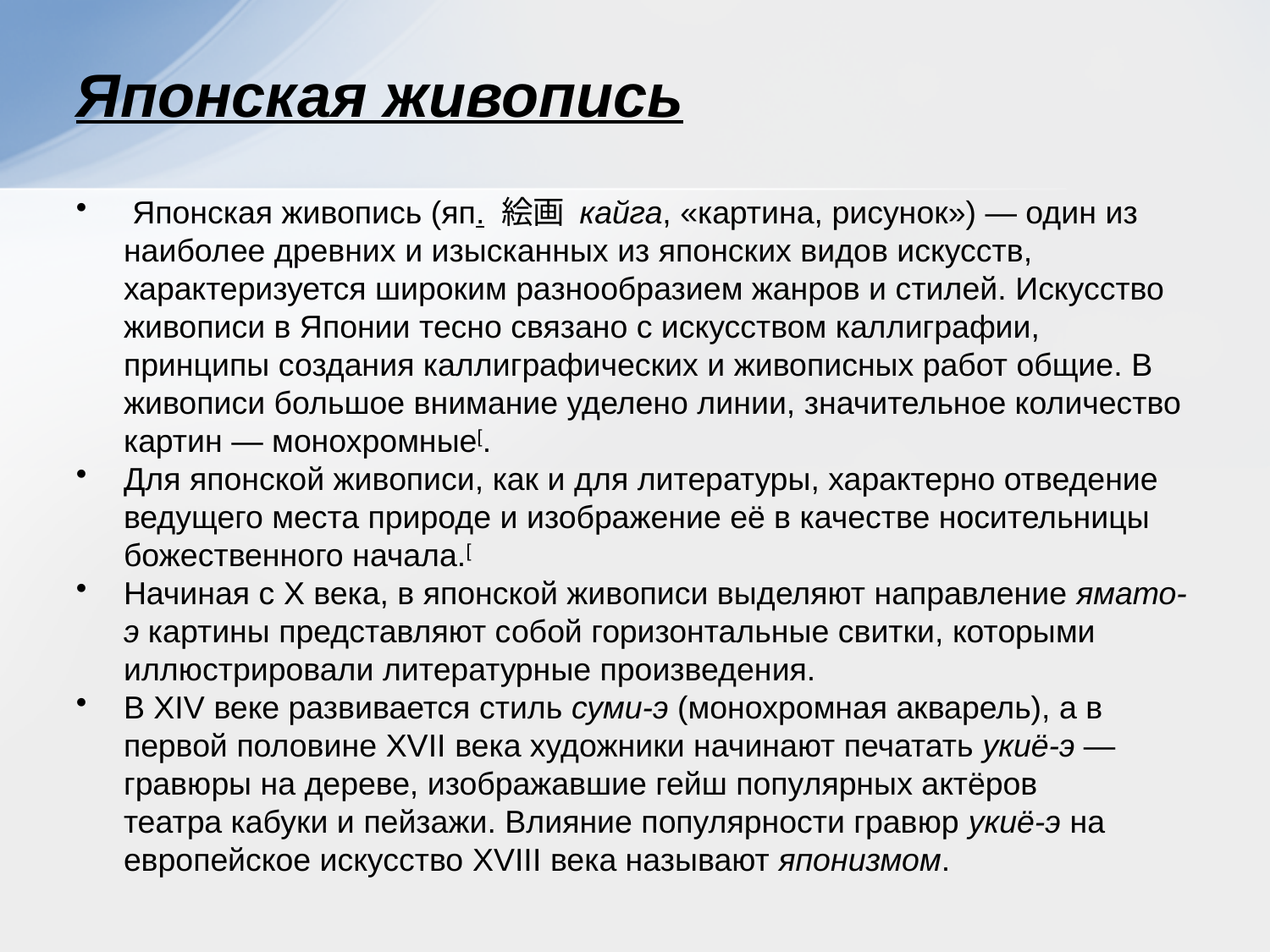

# Японская живопись
 Японская живопись (яп. 絵画 кайга, «картина, рисунок») — один из наиболее древних и изысканных из японских видов искусств, характеризуется широким разнообразием жанров и стилей. Искусство живописи в Японии тесно связано с искусством каллиграфии, принципы создания каллиграфических и живописных работ общие. В живописи большое внимание уделено линии, значительное количество картин — монохромные[.
Для японской живописи, как и для литературы, характерно отведение ведущего места природе и изображение её в качестве носительницы божественного начала.[
Начиная с X века, в японской живописи выделяют направление ямато-э картины представляют собой горизонтальные свитки, которыми иллюстрировали литературные произведения.
В XIV веке развивается стиль суми-э (монохромная акварель), а в первой половине XVII века художники начинают печатать укиё-э — гравюры на дереве, изображавшие гейш популярных актёров театра кабуки и пейзажи. Влияние популярности гравюр укиё-э на европейское искусство XVIII века называют японизмом.